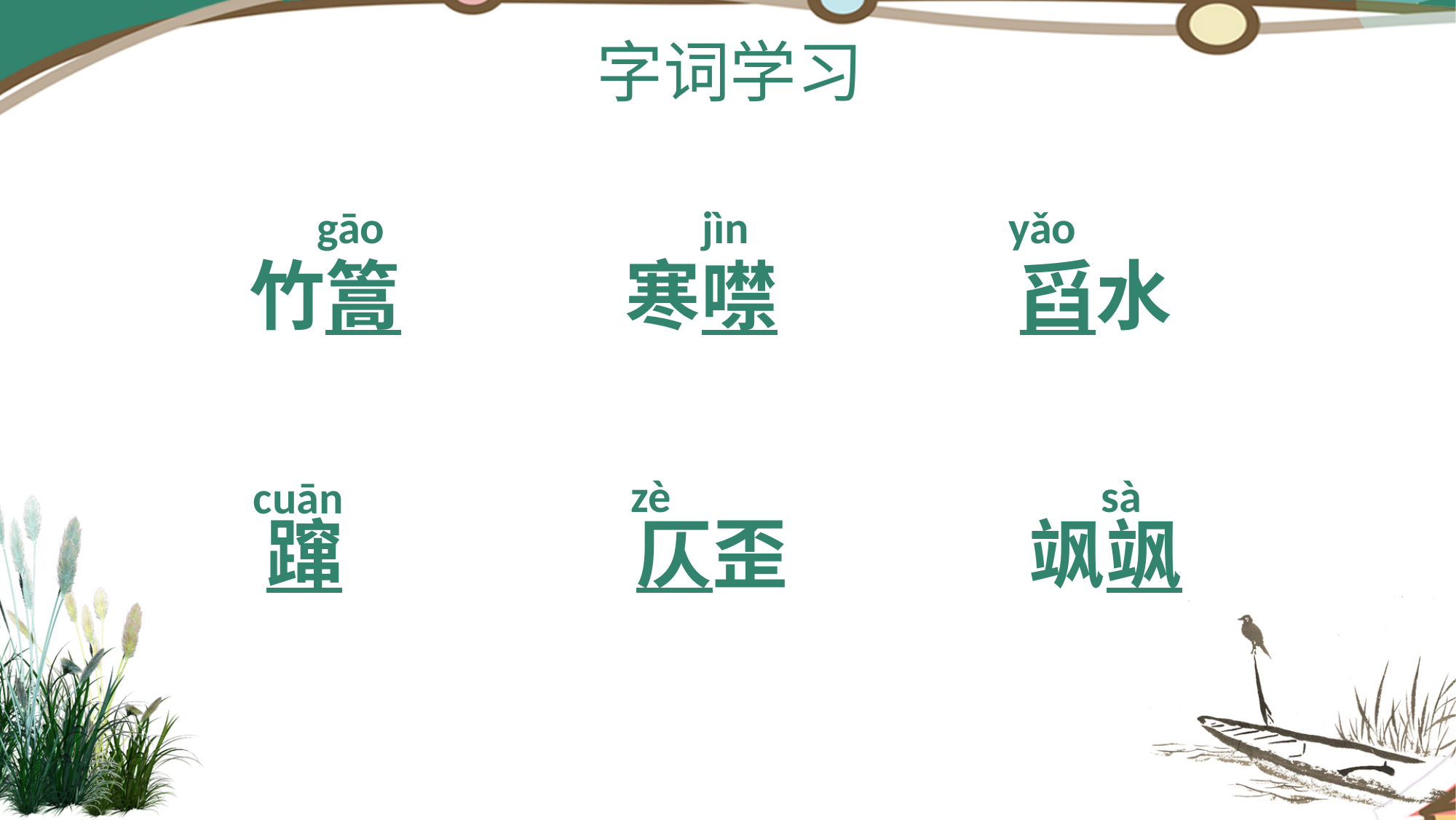

字词学习
gāo
jìn
yǎo
 竹篙             寒噤              舀水

  蹿                 仄歪              飒飒
zè
sà
cuān